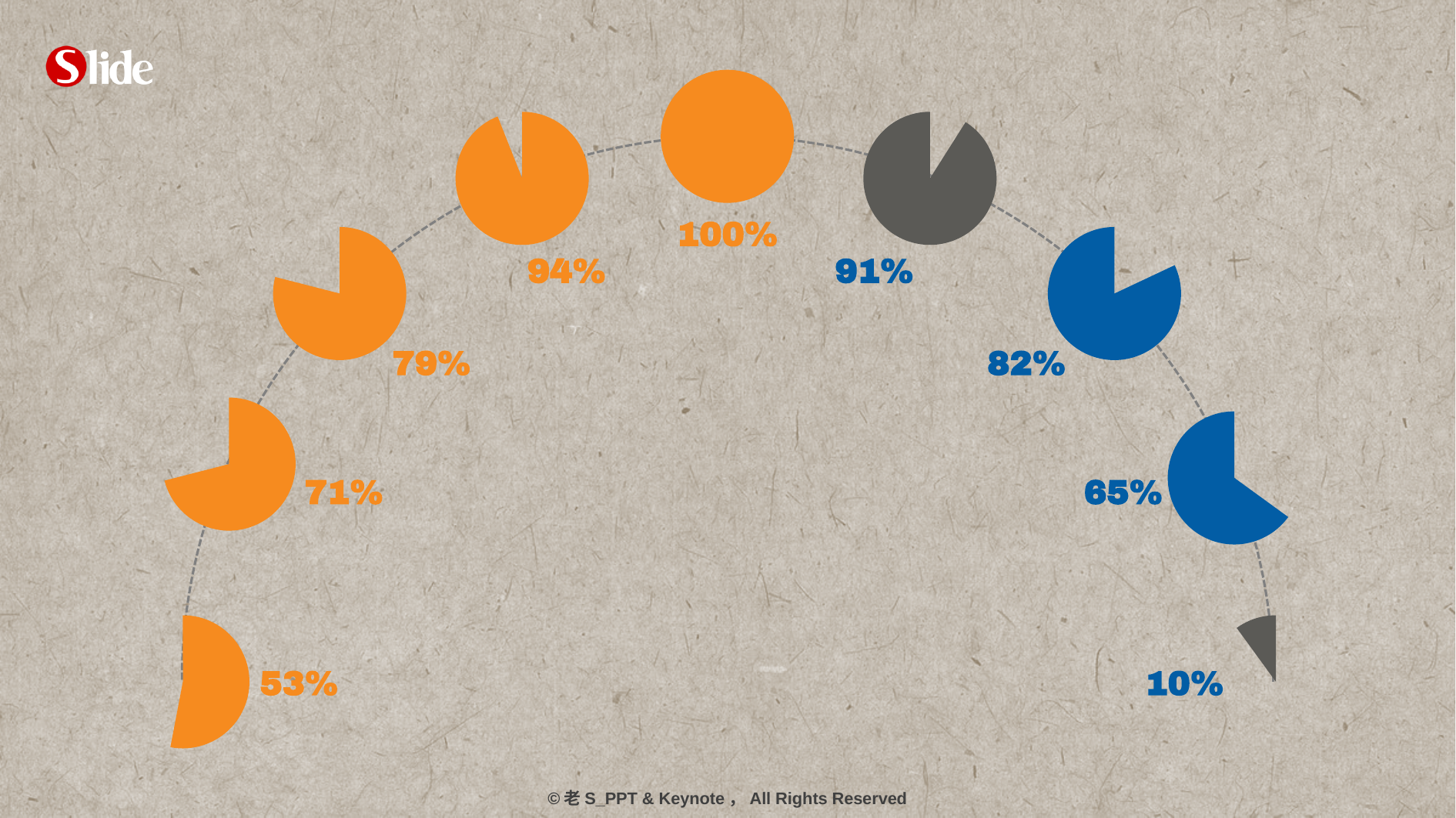

### Chart

| Category | 列1 |
|---|---|
| A | 100.0 |
| B | 0.0 |

### Chart

| Category | 列1 |
|---|---|
| A | 94.0 |
| B | 6.0 |

### Chart

| Category | 列1 |
|---|---|
| A | 9.0 |
| B | 91.0 |
100%

### Chart

| Category | 列1 |
|---|---|
| A | 79.0 |
| B | 21.0 |

### Chart

| Category | 列1 |
|---|---|
| A | 18.0 |
| B | 82.0 |
94%
91%
79%
82%

### Chart

| Category | 列1 |
|---|---|
| A | 71.0 |
| B | 29.0 |

### Chart

| Category | 列1 |
|---|---|
| A | 35.0 |
| B | 65.0 |
71%
65%

### Chart

| Category | 列1 |
|---|---|
| A | 53.0 |
| B | 47.0 |

### Chart

| Category | 列1 |
|---|---|
| A | 90.0 |
| B | 10.0 |
53%
10%